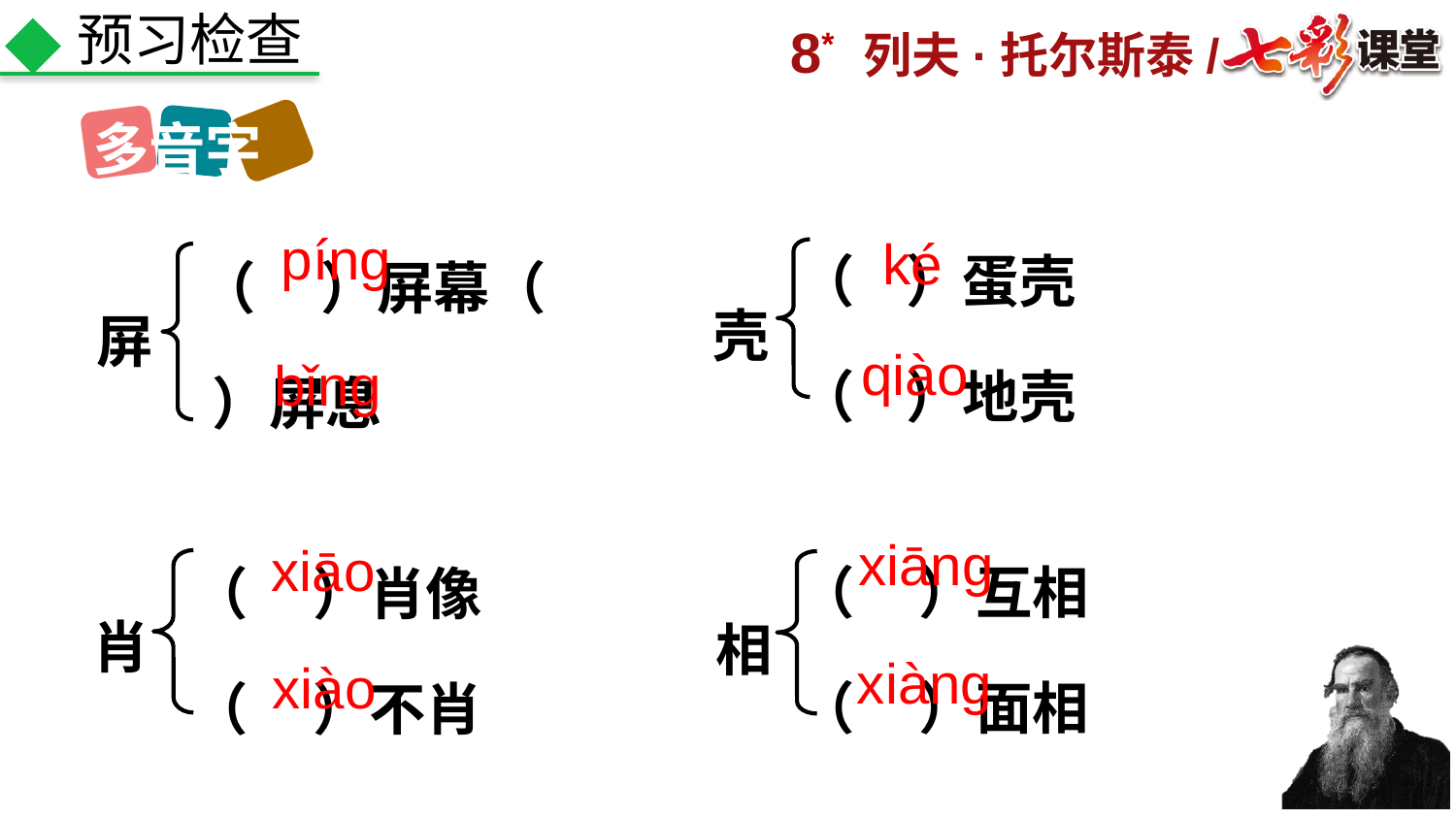

预习检查

多音字

（    ）蛋壳
（    ）地壳
（     ）屏幕（     ）屏息
píng
ké

壳
屏
qiào
bǐng
（     ）互相
（     ）面相
（     ）肖像
（     ）不肖
xiāng
xiāo

肖
相
xiàng
xiào